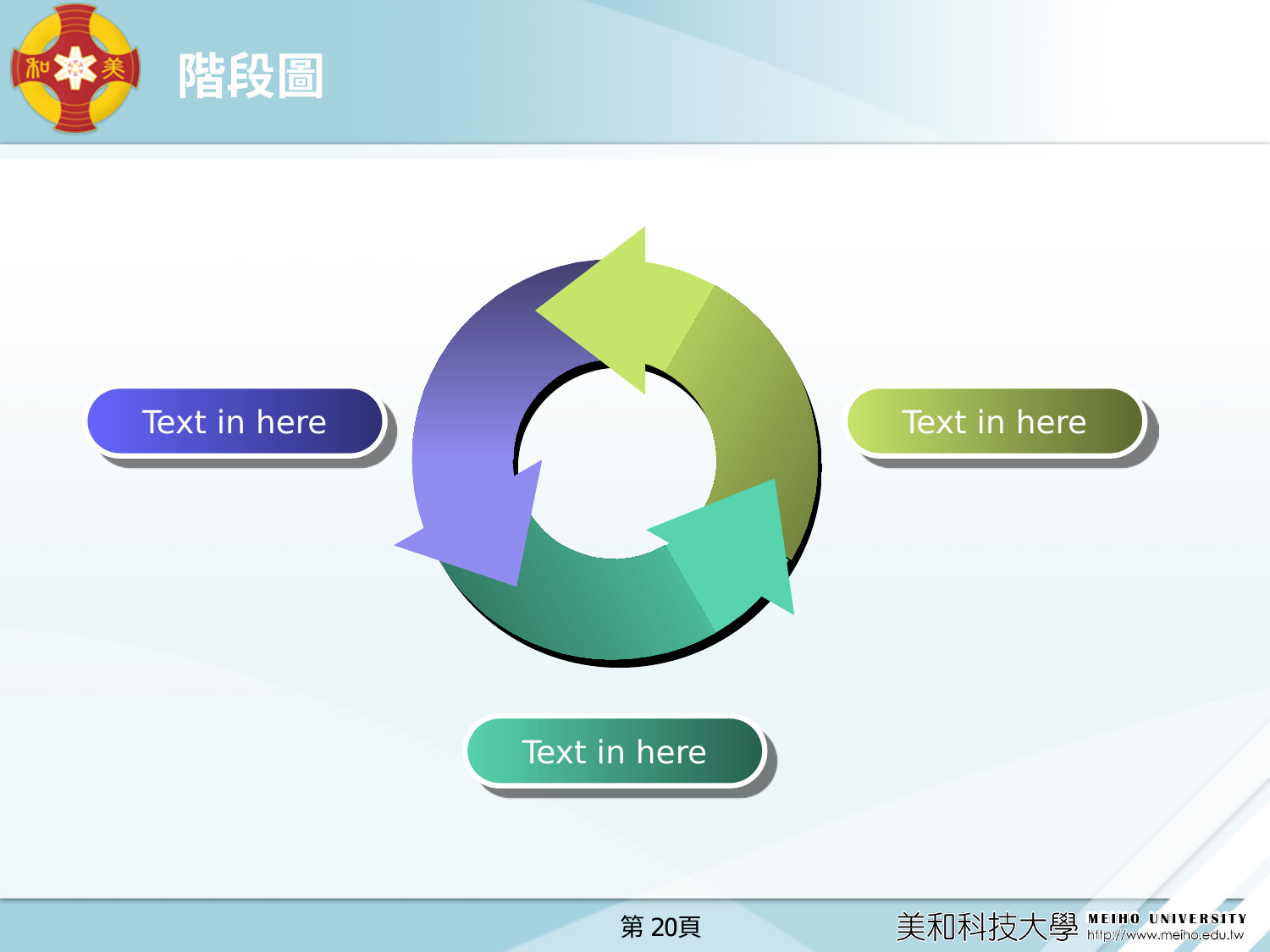

# 階段圖

Text in here
Text in here

Text in here